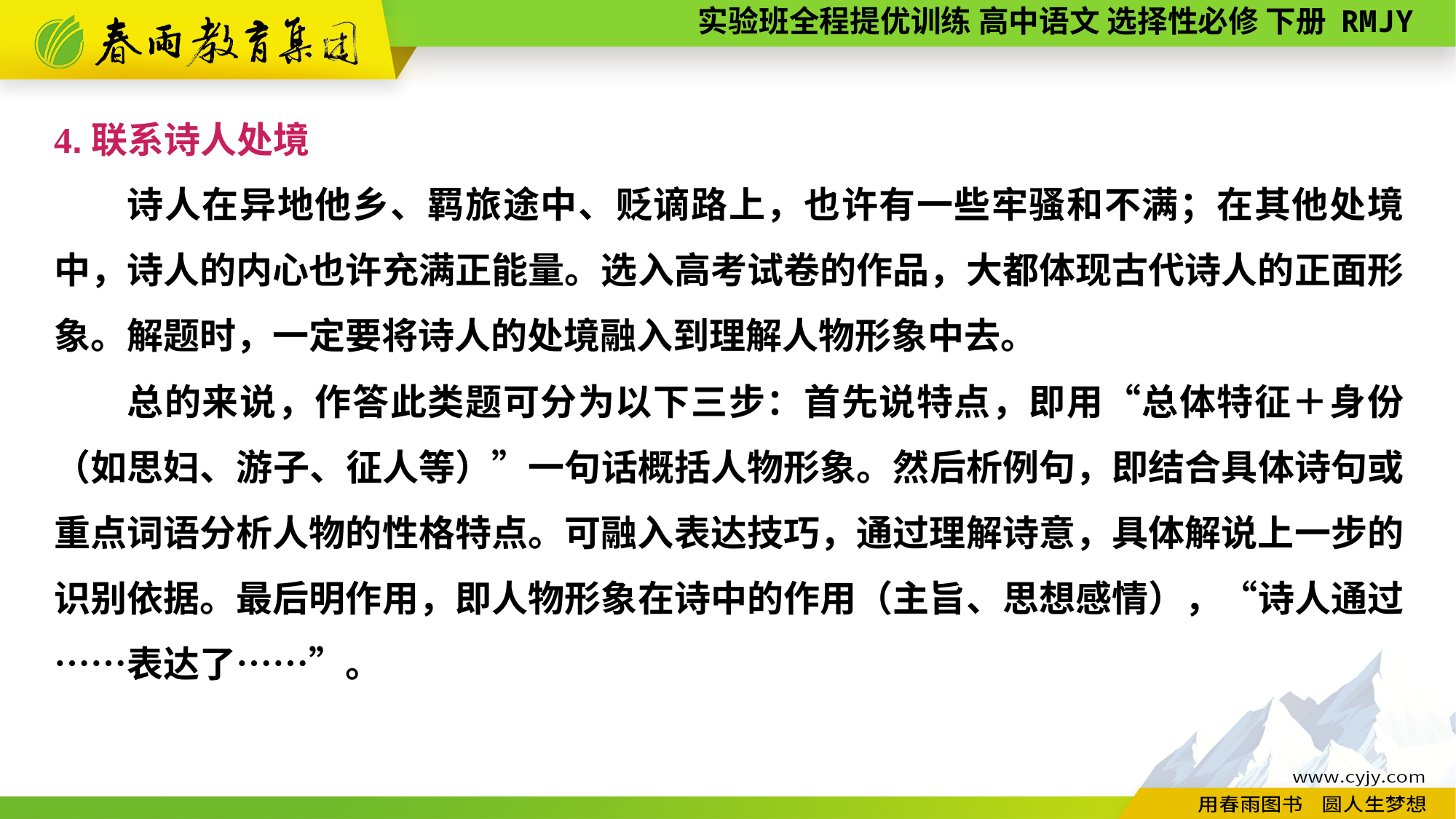

4.联系诗人处境
诗人在异地他乡、羁旅途中、贬谪路上，也许有一些牢骚和不满；在其他处境中，诗人的内心也许充满正能量。选入高考试卷的作品，大都体现古代诗人的正面形象。解题时，一定要将诗人的处境融入到理解人物形象中去。
总的来说，作答此类题可分为以下三步：首先说特点，即用“总体特征＋身份（如思妇、游子、征人等）”一句话概括人物形象。然后析例句，即结合具体诗句或重点词语分析人物的性格特点。可融入表达技巧，通过理解诗意，具体解说上一步的识别依据。最后明作用，即人物形象在诗中的作用（主旨、思想感情），“诗人通过……表达了……”。